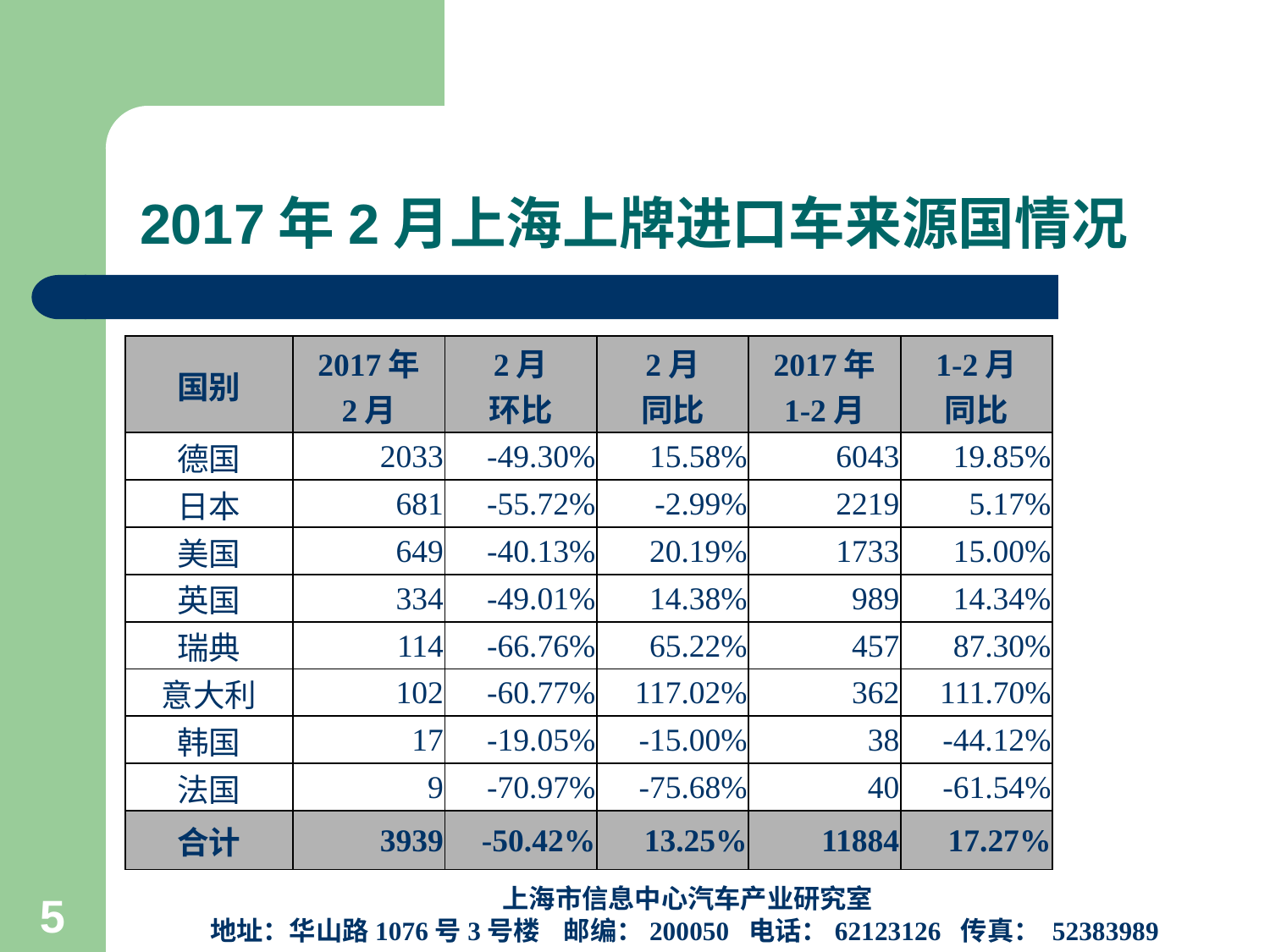

# 2017年2月上海上牌进口车来源国情况
| 国别 | 2017年 2月 | 2月 环比 | 2月 同比 | 2017年 1-2月 | 1-2月 同比 |
| --- | --- | --- | --- | --- | --- |
| 德国 | 2033 | -49.30% | 15.58% | 6043 | 19.85% |
| 日本 | 681 | -55.72% | -2.99% | 2219 | 5.17% |
| 美国 | 649 | -40.13% | 20.19% | 1733 | 15.00% |
| 英国 | 334 | -49.01% | 14.38% | 989 | 14.34% |
| 瑞典 | 114 | -66.76% | 65.22% | 457 | 87.30% |
| 意大利 | 102 | -60.77% | 117.02% | 362 | 111.70% |
| 韩国 | 17 | -19.05% | -15.00% | 38 | -44.12% |
| 法国 | 9 | -70.97% | -75.68% | 40 | -61.54% |
| 合计 | 3939 | -50.42% | 13.25% | 11884 | 17.27% |
上海市信息中心汽车产业研究室
地址：华山路1076号3号楼    邮编：200050  电话：62123126  传真： 52383989
5